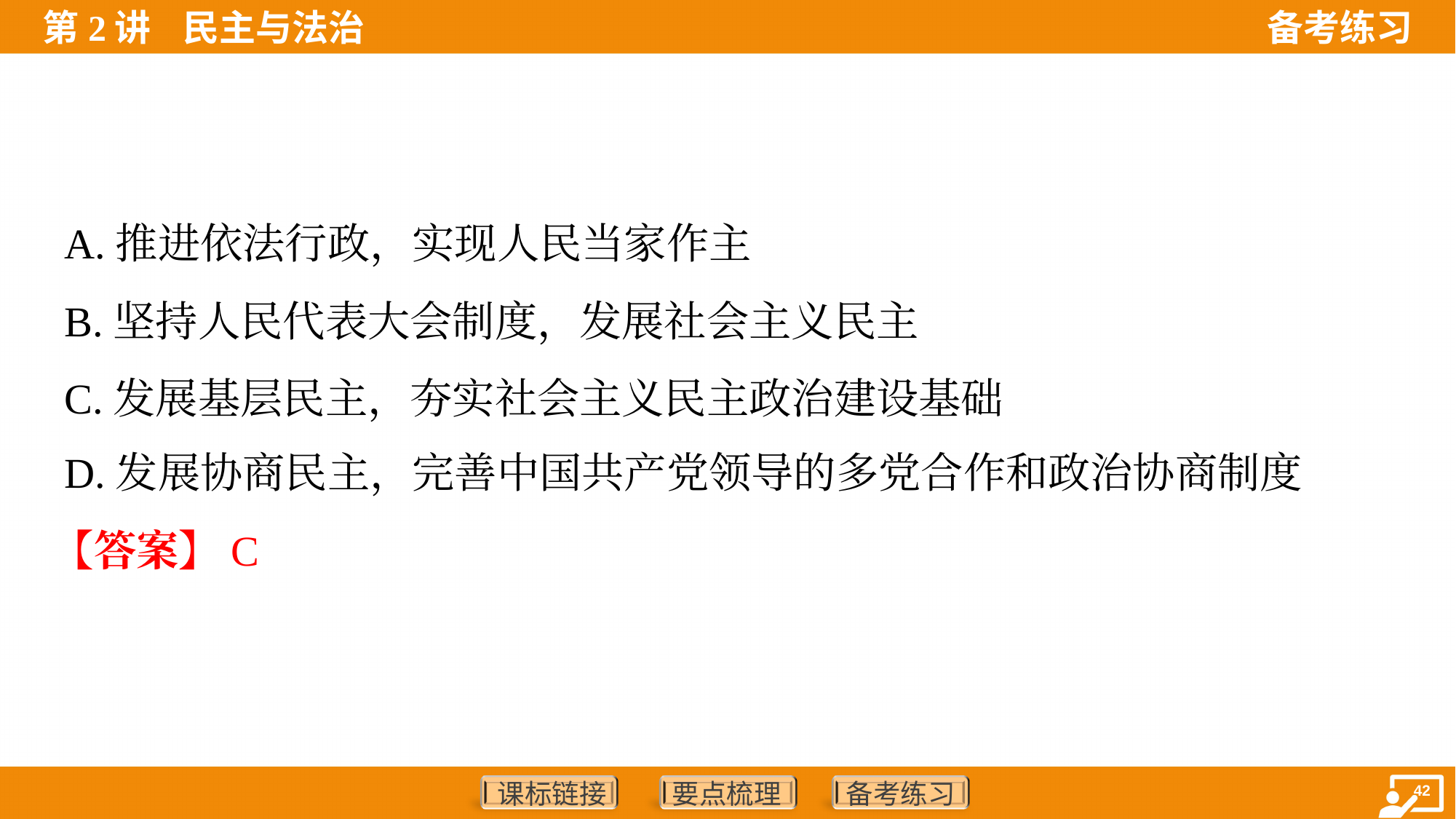

A.推进依法行政，实现人民当家作主
B.坚持人民代表大会制度，发展社会主义民主
C.发展基层民主，夯实社会主义民主政治建设基础
D.发展协商民主，完善中国共产党领导的多党合作和政治协商制度
【答案】C